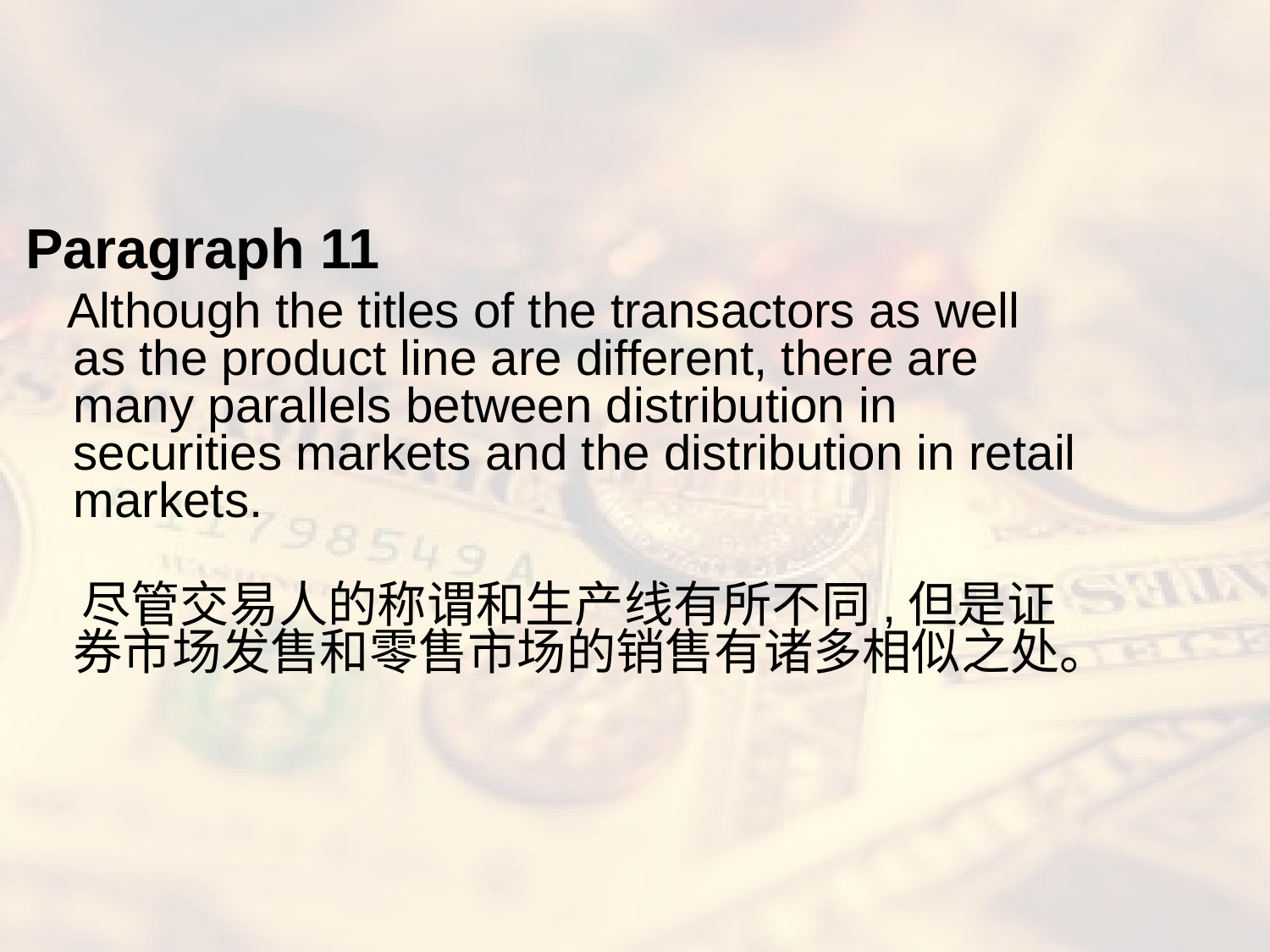

#
Paragraph 11
   Although the titles of the transactors as well as the product line are different, there are many parallels between distribution in securities markets and the distribution in retail markets.
    尽管交易人的称谓和生产线有所不同,但是证券市场发售和零售市场的销售有诸多相似之处。